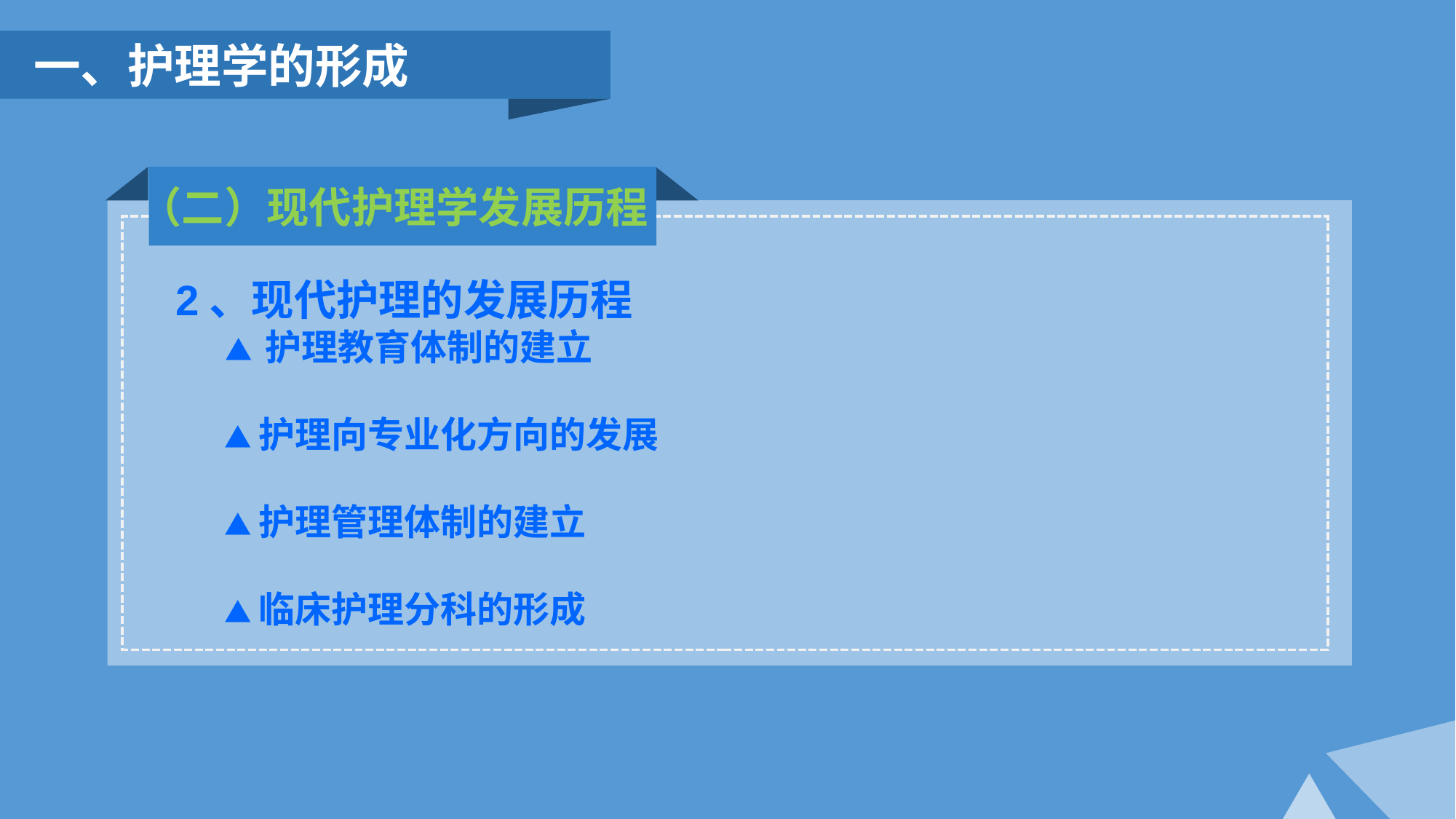

一、护理学的形成

（二）现代护理学发展历程

2、现代护理的发展历程
        ▲ 护理教育体制的建立

      ▲护理向专业化方向的发展

      ▲护理管理体制的建立
      ▲临床护理分科的形成